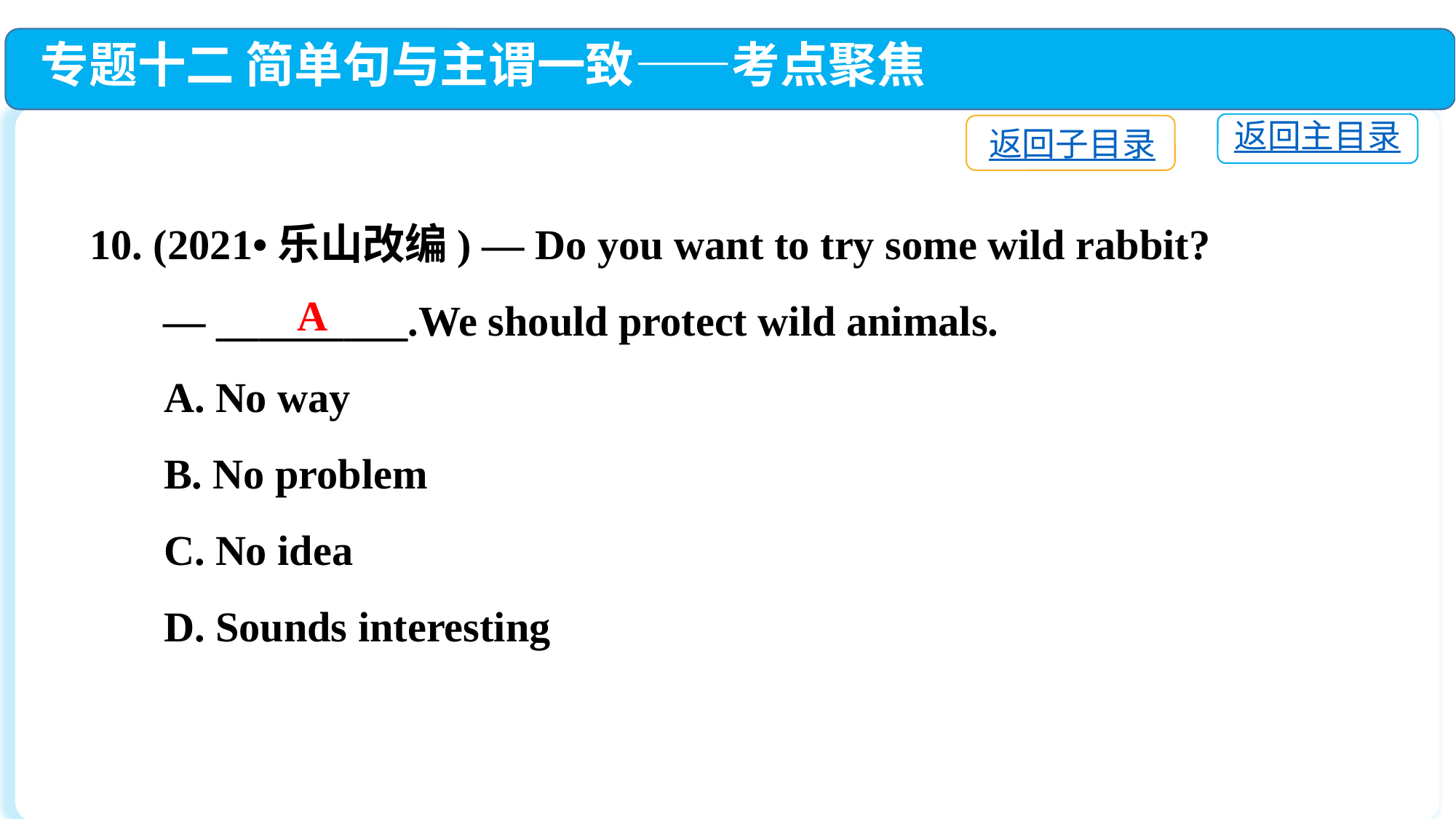

专题十二 简单句与主谓一致——考点聚焦

返回主目录

返回子目录
10. (2021•乐山改编) — Do you want to try some wild rabbit?
       — _________.We should protect wild animals.
       A. No way
       B. No problem
       C. No idea
       D. Sounds interesting

A